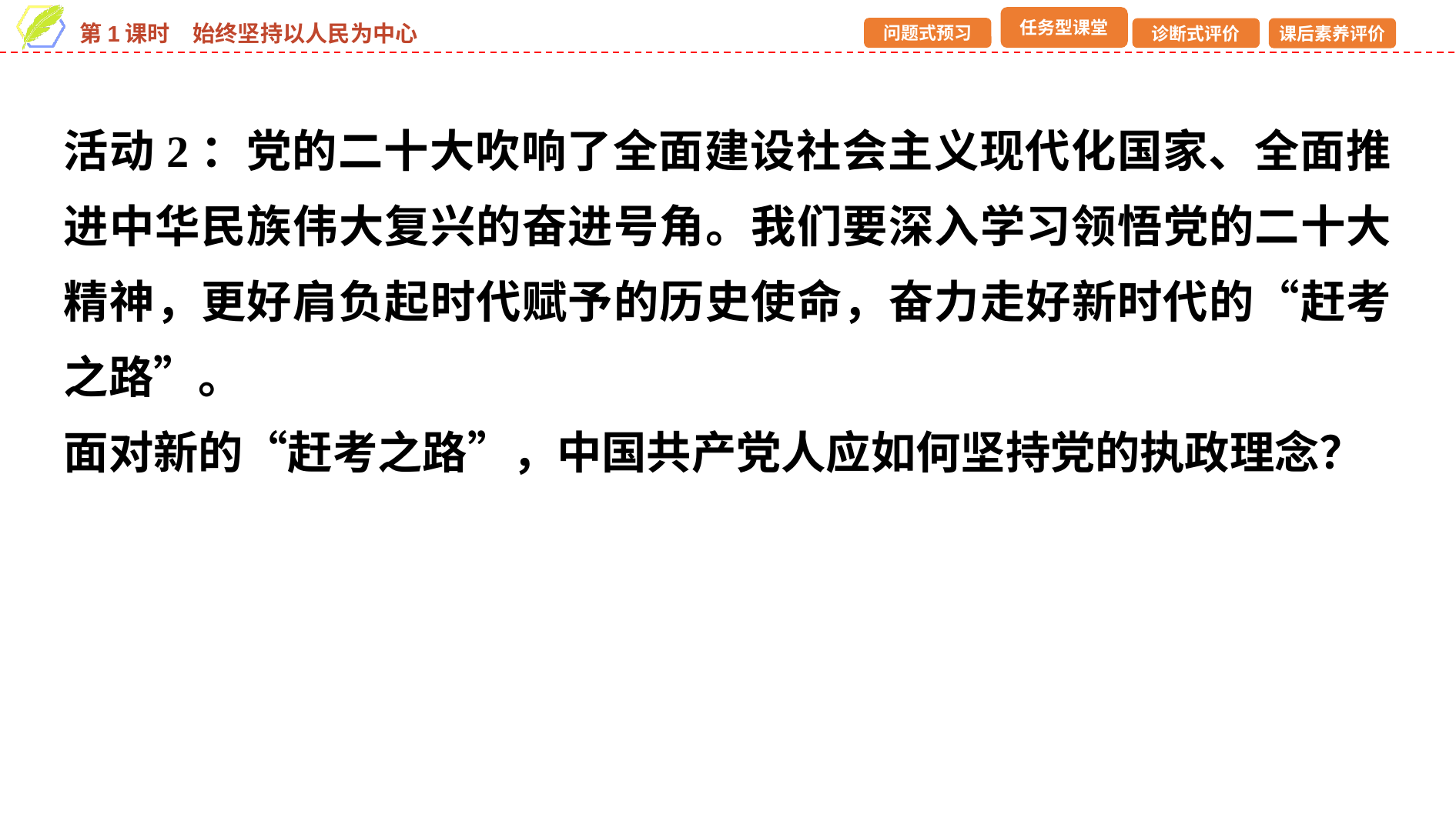

活动2：党的二十大吹响了全面建设社会主义现代化国家、全面推进中华民族伟大复兴的奋进号角。我们要深入学习领悟党的二十大精神，更好肩负起时代赋予的历史使命，奋力走好新时代的“赶考之路”。
面对新的“赶考之路”，中国共产党人应如何坚持党的执政理念？